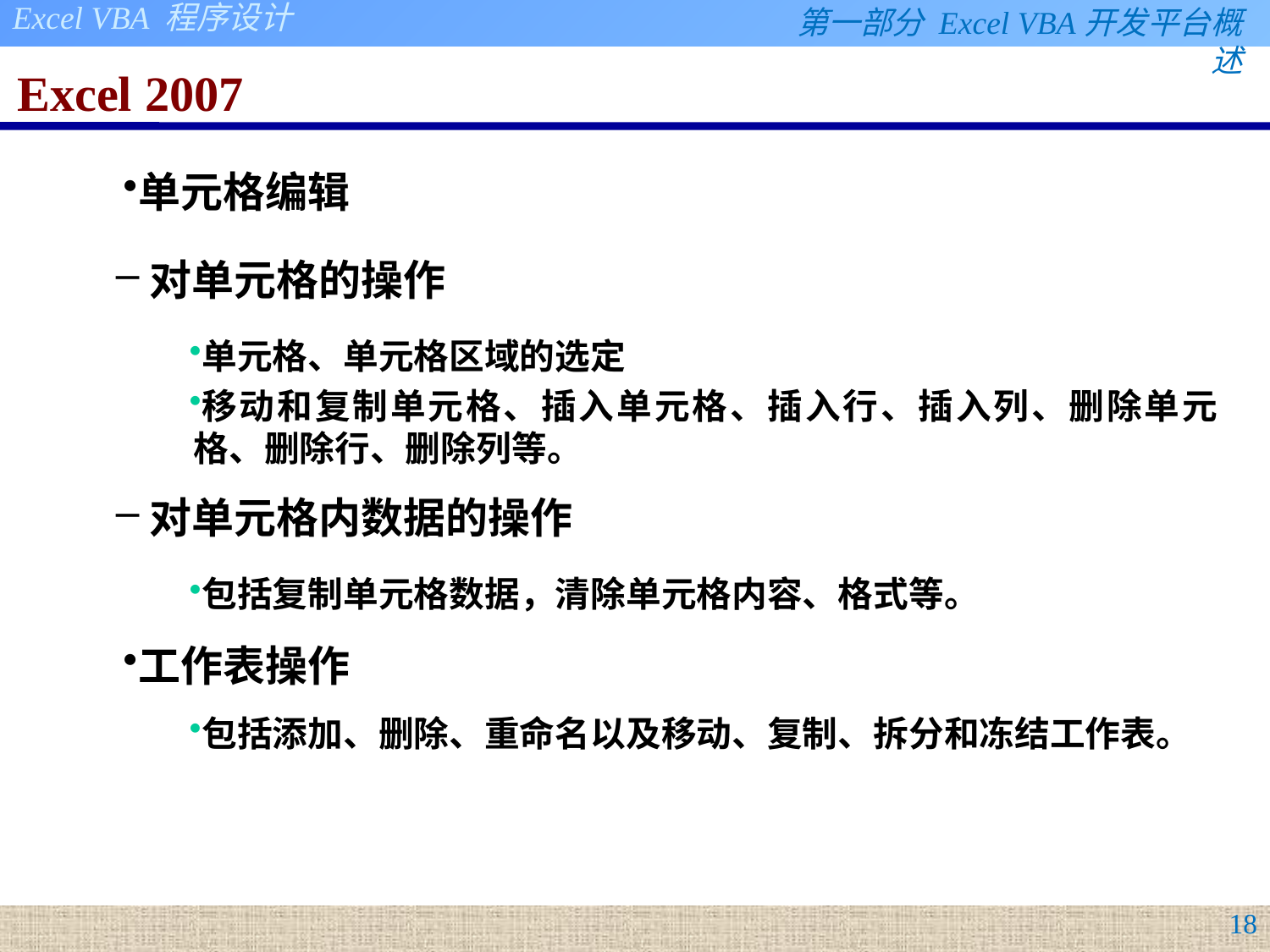

# Excel 2007
单元格编辑
对单元格的操作
单元格、单元格区域的选定
移动和复制单元格、插入单元格、插入行、插入列、删除单元格、删除行、删除列等。
对单元格内数据的操作
包括复制单元格数据，清除单元格内容、格式等。
工作表操作
包括添加、删除、重命名以及移动、复制、拆分和冻结工作表。